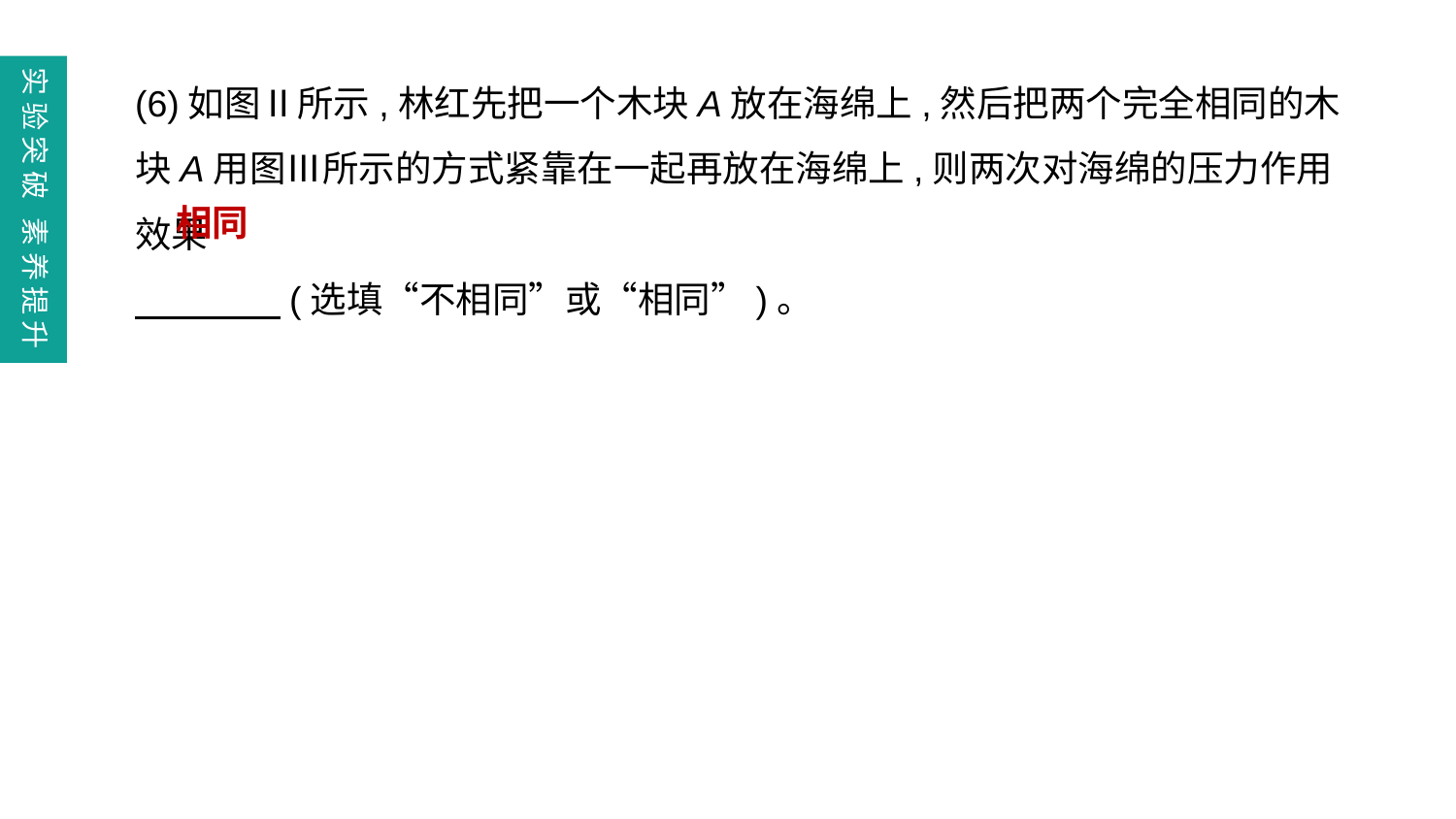

(6)如图Ⅱ所示,林红先把一个木块A放在海绵上,然后把两个完全相同的木块A用图Ⅲ所示的方式紧靠在一起再放在海绵上,则两次对海绵的压力作用效果
　　　　(选填“不相同”或“相同”)。

实验突破 素养提升
相同